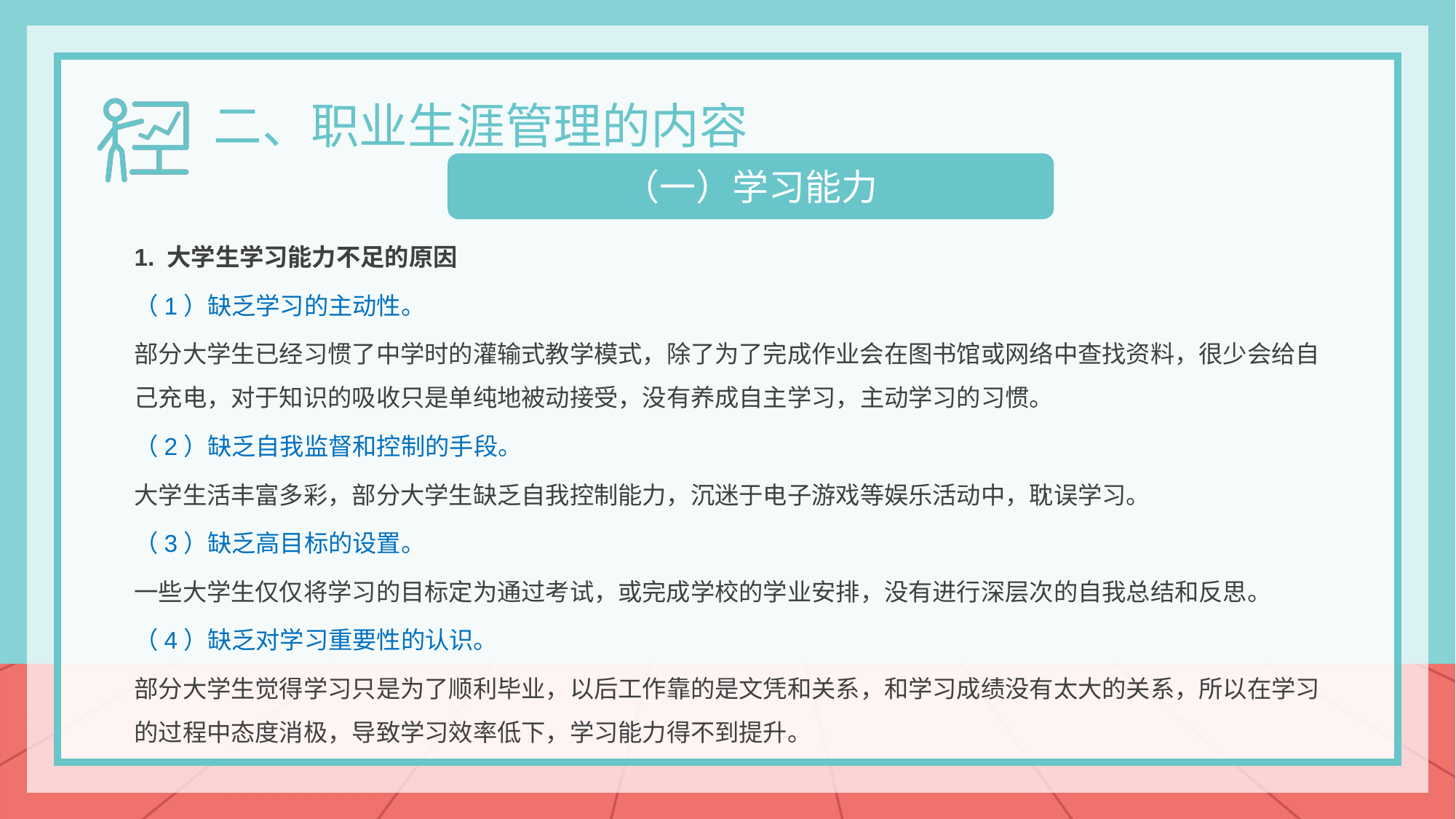

二、职业生涯管理的内容
（一）学习能力
1. 大学生学习能力不足的原因
（1）缺乏学习的主动性。
部分大学生已经习惯了中学时的灌输式教学模式，除了为了完成作业会在图书馆或网络中查找资料，很少会给自己充电，对于知识的吸收只是单纯地被动接受，没有养成自主学习，主动学习的习惯。
（2）缺乏自我监督和控制的手段。
大学生活丰富多彩，部分大学生缺乏自我控制能力，沉迷于电子游戏等娱乐活动中，耽误学习。
（3）缺乏高目标的设置。
一些大学生仅仅将学习的目标定为通过考试，或完成学校的学业安排，没有进行深层次的自我总结和反思。
（4）缺乏对学习重要性的认识。
部分大学生觉得学习只是为了顺利毕业，以后工作靠的是文凭和关系，和学习成绩没有太大的关系，所以在学习的过程中态度消极，导致学习效率低下，学习能力得不到提升。